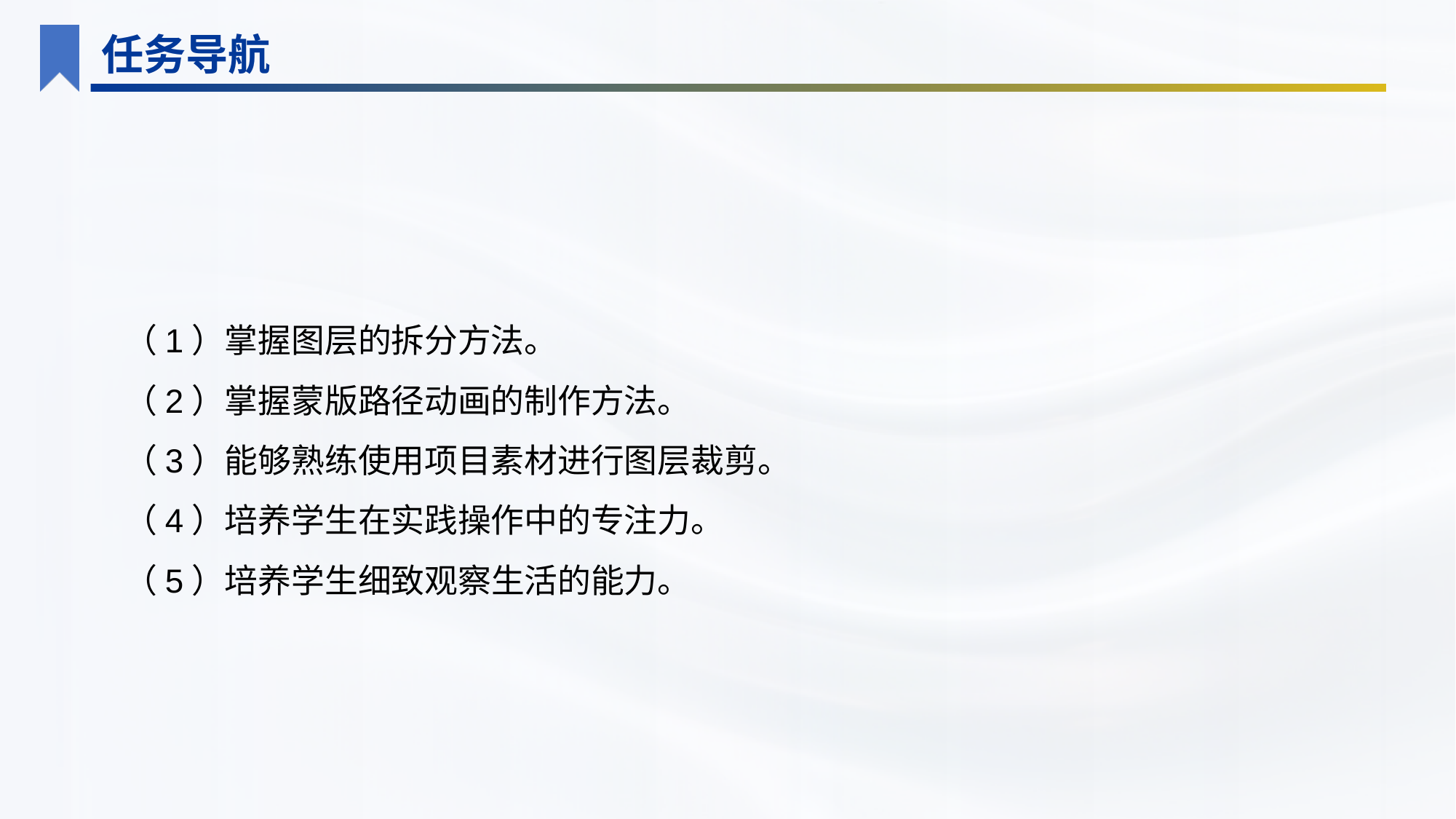

任务导航
（1）掌握图层的拆分方法。
（2）掌握蒙版路径动画的制作方法。
（3）能够熟练使用项目素材进行图层裁剪。
（4）培养学生在实践操作中的专注力。
（5）培养学生细致观察生活的能力。